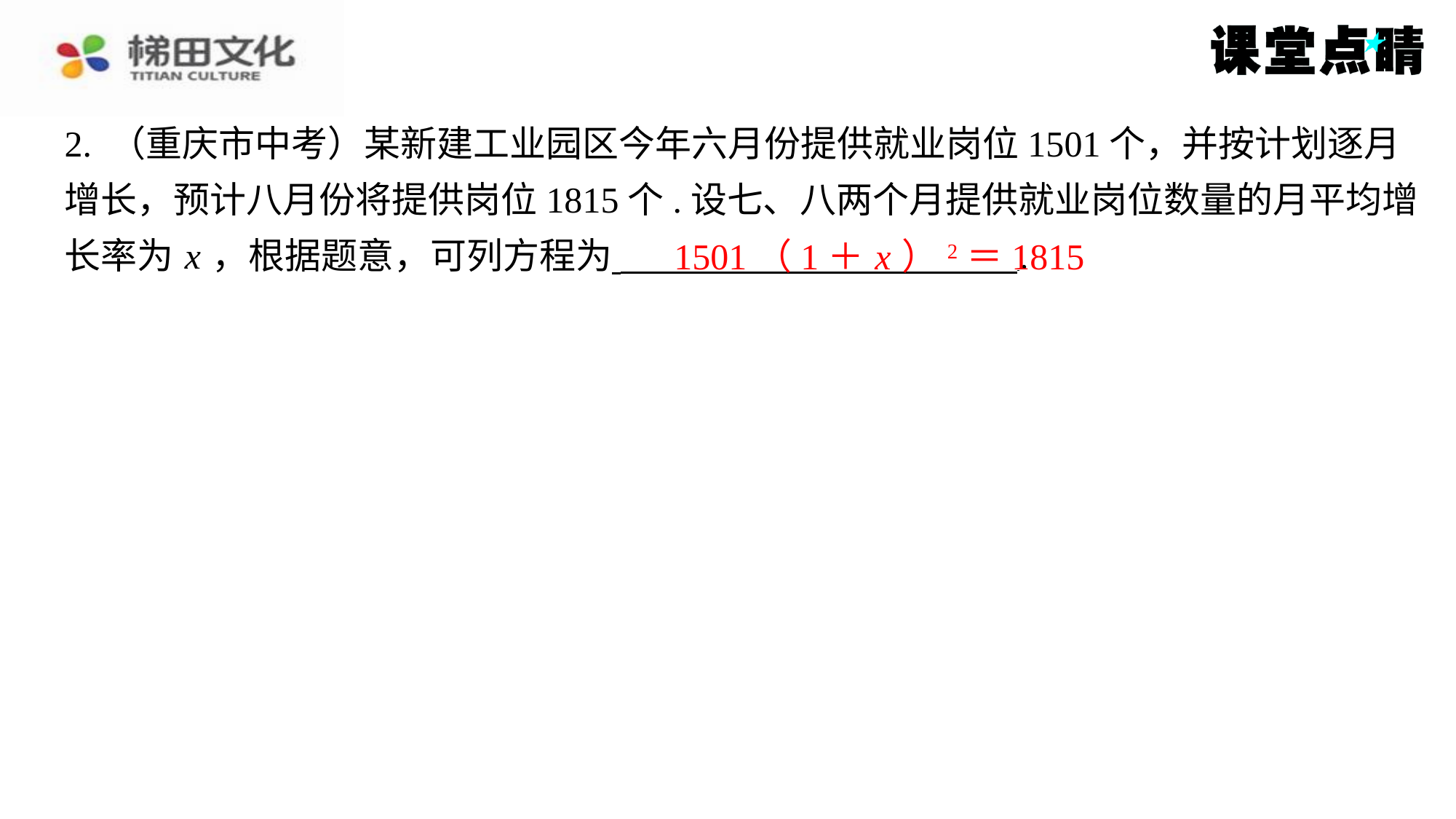

2. （重庆市中考）某新建工业园区今年六月份提供就业岗位1501个，并按计划逐月
增长，预计八月份将提供岗位1815个.设七、八两个月提供就业岗位数量的月平均增
长率为 x ，根据题意，可列方程为                                                             ⁠.
1501（1＋ x ）2＝1815